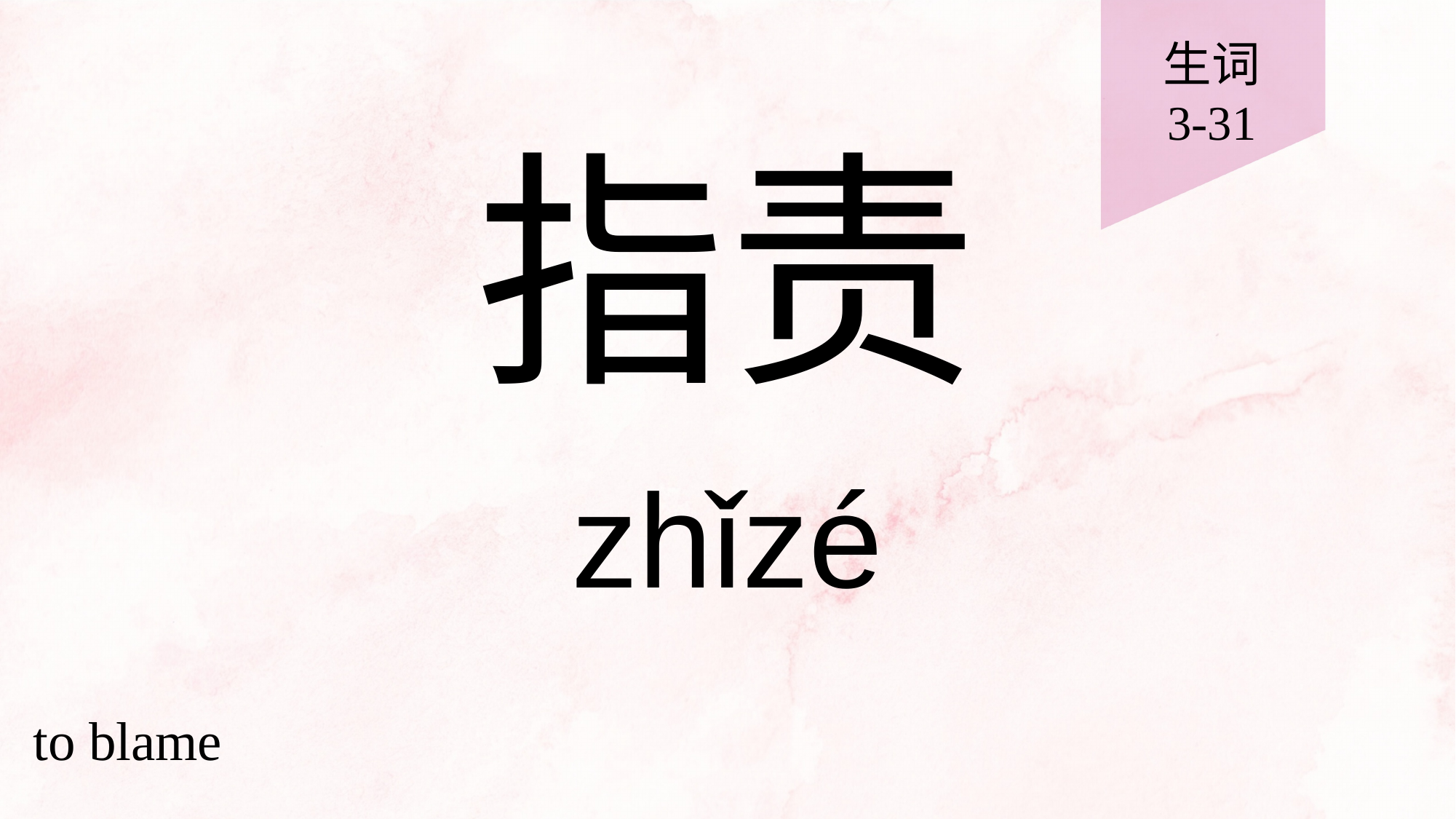

生词
3-31
# 指责
zhǐzé
to blame